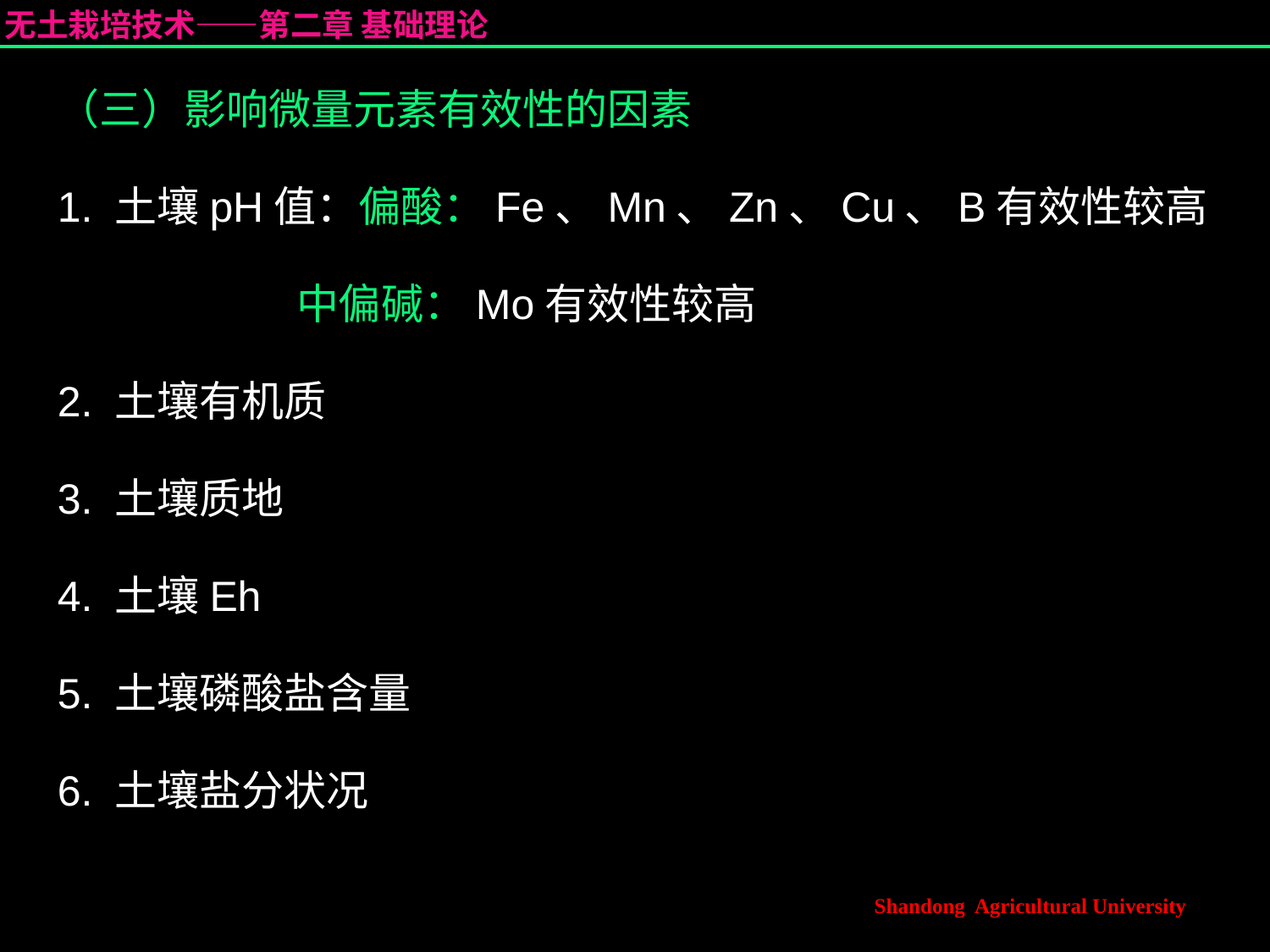

（三）影响微量元素有效性的因素
1. 土壤pH值：偏酸：Fe、Mn、Zn、Cu、B有效性较高
                        中偏碱：Mo有效性较高
2. 土壤有机质
3. 土壤质地
4. 土壤Eh
5. 土壤磷酸盐含量
6. 土壤盐分状况